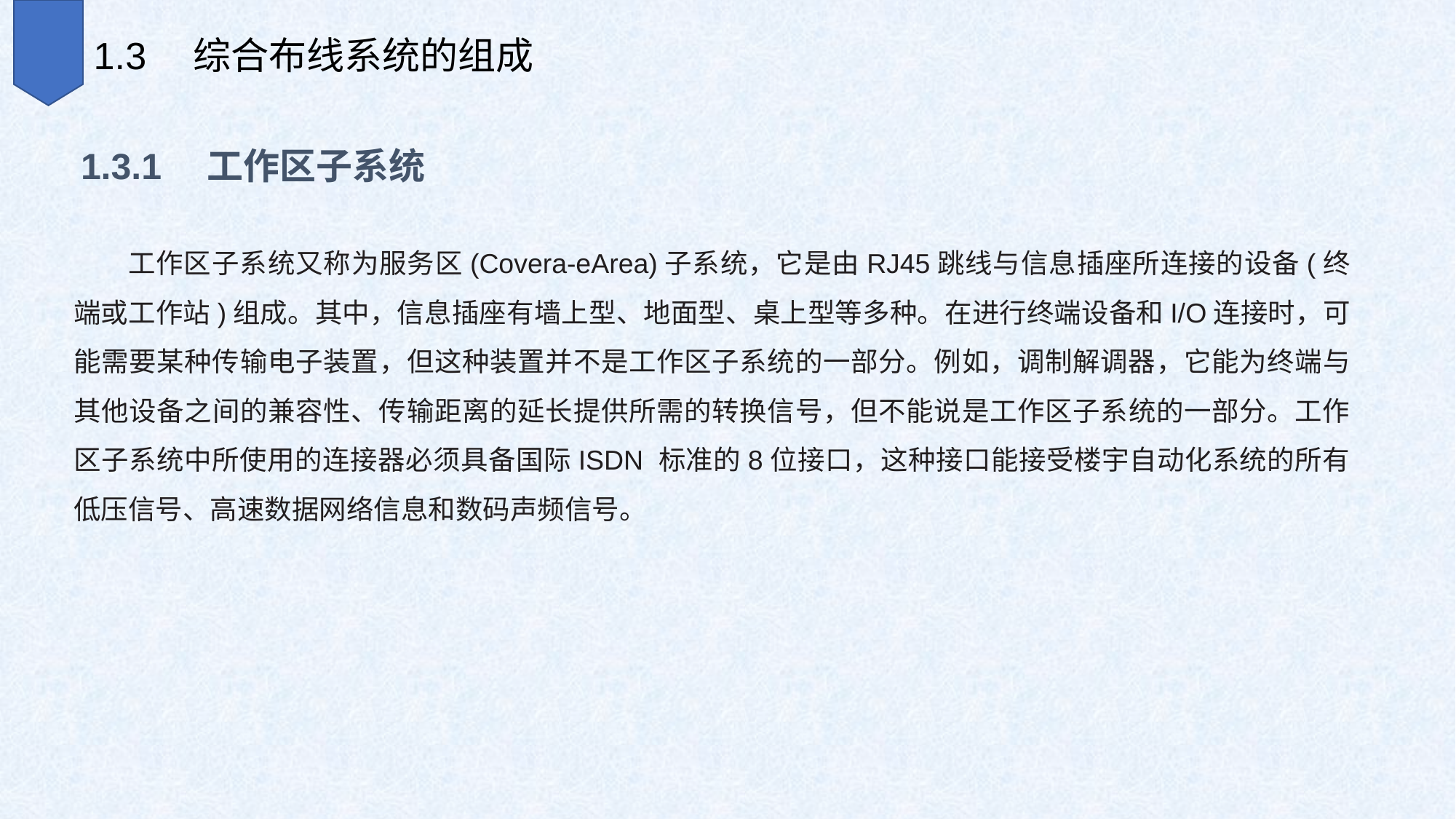

1.3　综合布线系统的组成
1.3.1　工作区子系统
工作区子系统又称为服务区(Covera-eArea)子系统，它是由RJ45跳线与信息插座所连接的设备(终端或工作站)组成。其中，信息插座有墙上型、地面型、桌上型等多种。在进行终端设备和I/O连接时，可能需要某种传输电子装置，但这种装置并不是工作区子系统的一部分。例如，调制解调器，它能为终端与其他设备之间的兼容性、传输距离的延长提供所需的转换信号，但不能说是工作区子系统的一部分。工作区子系统中所使用的连接器必须具备国际ISDN 标准的8位接口，这种接口能接受楼宇自动化系统的所有低压信号、高速数据网络信息和数码声频信号。